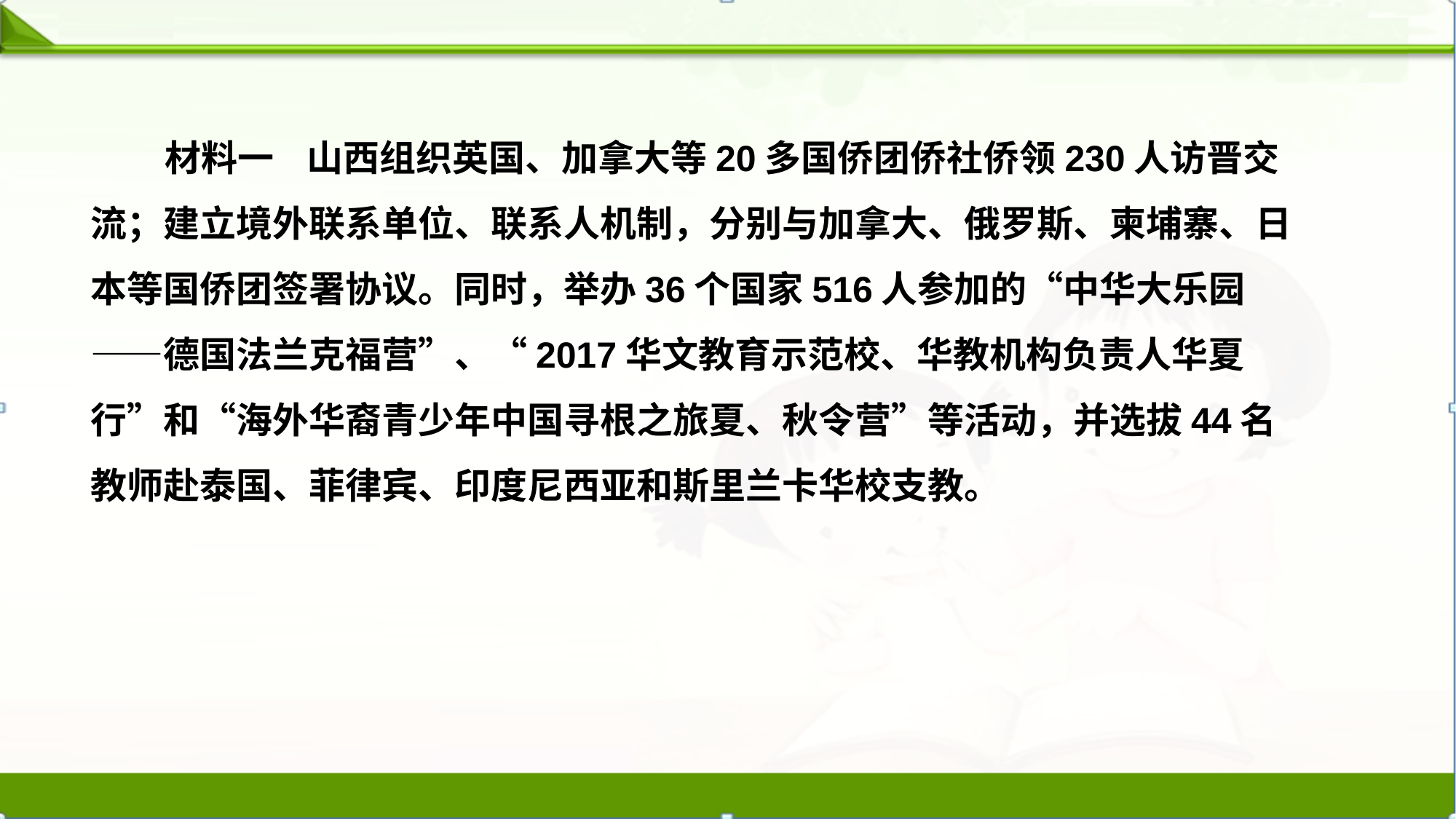

材料一    山西组织英国、加拿大等20多国侨团侨社侨领230人访晋交流；建立境外联系单位、联系人机制，分别与加拿大、俄罗斯、柬埔寨、日本等国侨团签署协议。同时，举办36个国家516人参加的“中华大乐园——德国法兰克福营”、“2017华文教育示范校、华教机构负责人华夏行”和“海外华裔青少年中国寻根之旅夏、秋令营”等活动，并选拔44名教师赴泰国、菲律宾、印度尼西亚和斯里兰卡华校支教。